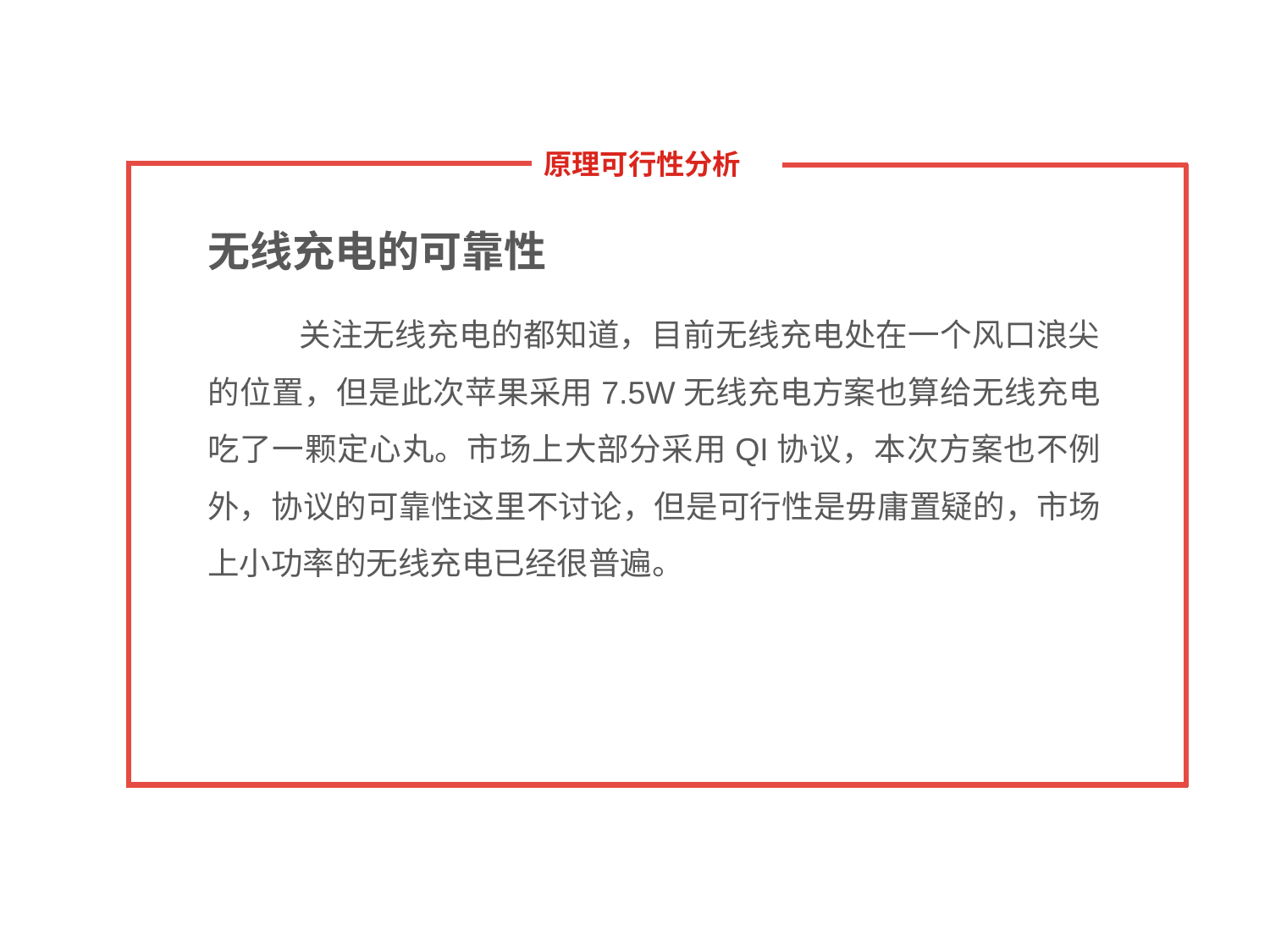

原理可行性分析
无线充电的可靠性
           关注无线充电的都知道，目前无线充电处在一个风口浪尖的位置，但是此次苹果采用7.5W无线充电方案也算给无线充电吃了一颗定心丸。市场上大部分采用QI协议，本次方案也不例外，协议的可靠性这里不讨论，但是可行性是毋庸置疑的，市场上小功率的无线充电已经很普遍。